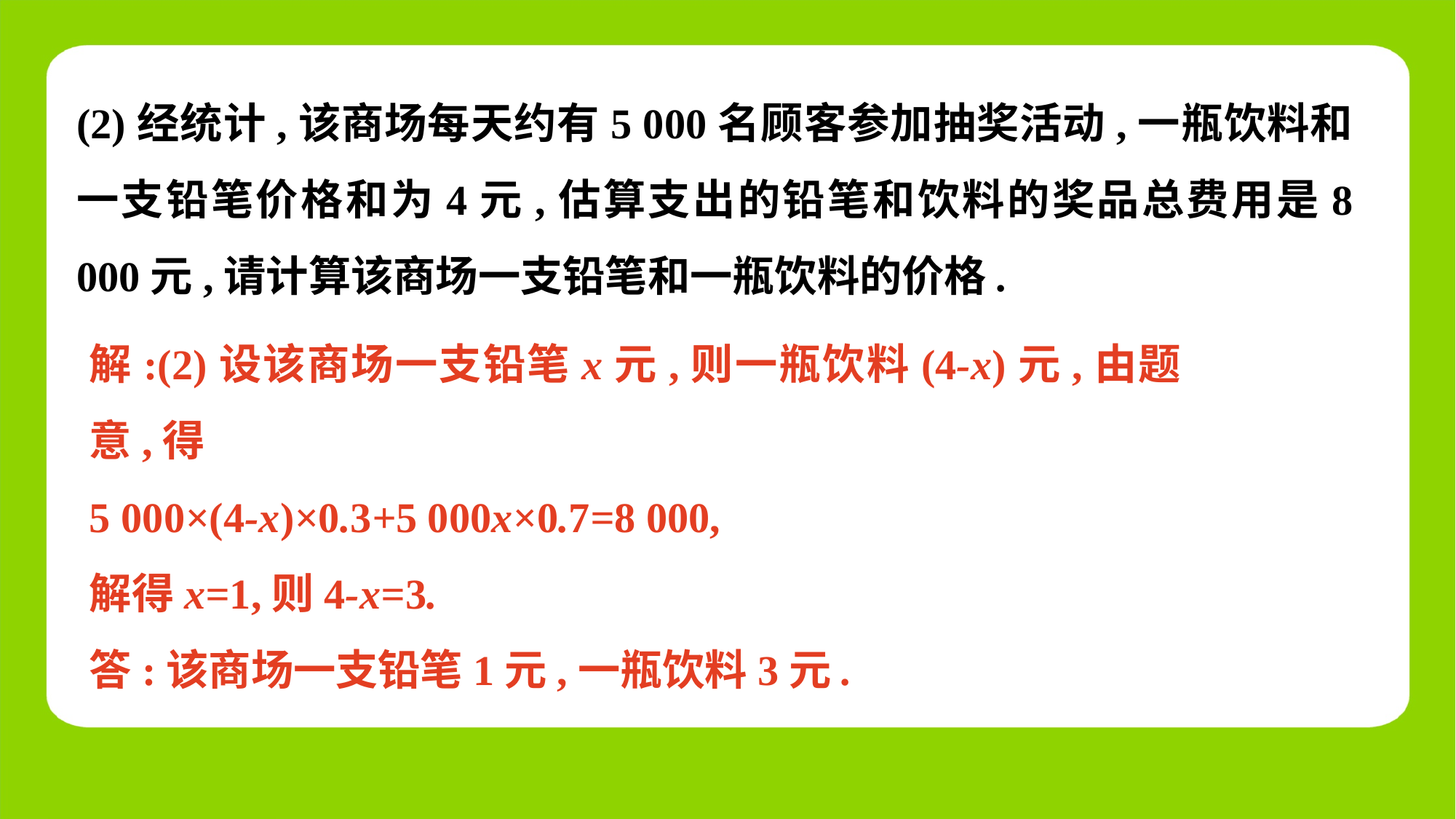

(2)经统计,该商场每天约有5 000名顾客参加抽奖活动,一瓶饮料和一支铅笔价格和为4元,估算支出的铅笔和饮料的奖品总费用是8 000元,请计算该商场一支铅笔和一瓶饮料的价格.
解:(2)设该商场一支铅笔x元,则一瓶饮料(4-x)元,由题意,得
5 000×(4-x)×0.3+5 000x×0.7=8 000,
解得x=1,则4-x=3.
答:该商场一支铅笔1元,一瓶饮料3元.